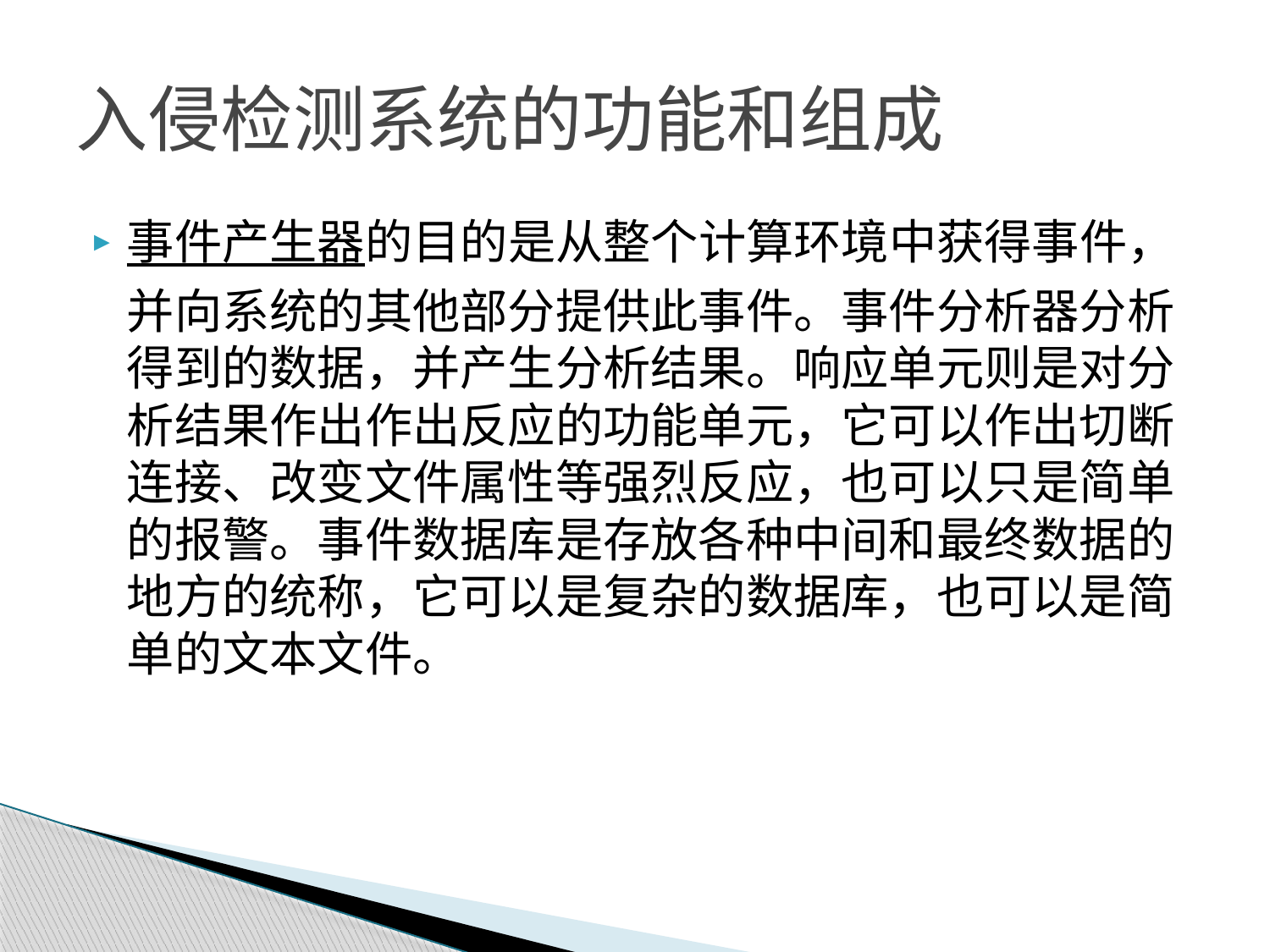

# 入侵检测系统的功能和组成
事件产生器的目的是从整个计算环境中获得事件，并向系统的其他部分提供此事件。事件分析器分析得到的数据，并产生分析结果。响应单元则是对分析结果作出作出反应的功能单元，它可以作出切断连接、改变文件属性等强烈反应，也可以只是简单的报警。事件数据库是存放各种中间和最终数据的地方的统称，它可以是复杂的数据库，也可以是简单的文本文件。